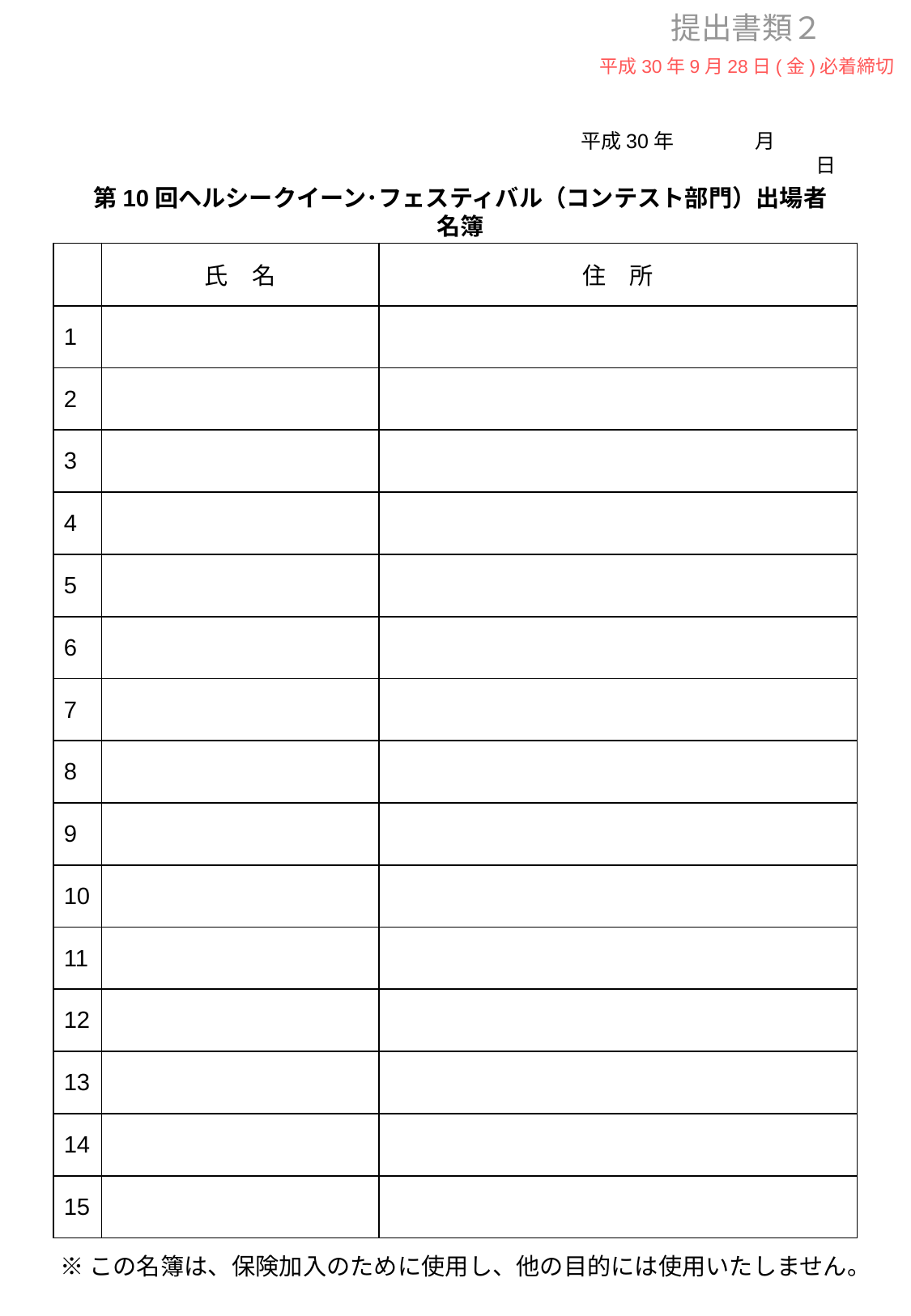

提出書類２
平成30年9月28日(金)必着締切
平成30年　　　　月　　　　　日
第10回ヘルシークイーン･フェスティバル（コンテスト部門）出場者名簿
|  | 氏　名 | 住　所 |
| --- | --- | --- |
| 1 |  |  |
| 2 |  |  |
| 3 |  |  |
| 4 |  |  |
| 5 |  |  |
| 6 |  |  |
| 7 |  |  |
| 8 |  |  |
| 9 |  |  |
| 10 |  |  |
| 11 |  |  |
| 12 |  |  |
| 13 |  |  |
| 14 |  |  |
| 15 |  |  |
※この名簿は、保険加入のために使用し、他の目的には使用いたしません。